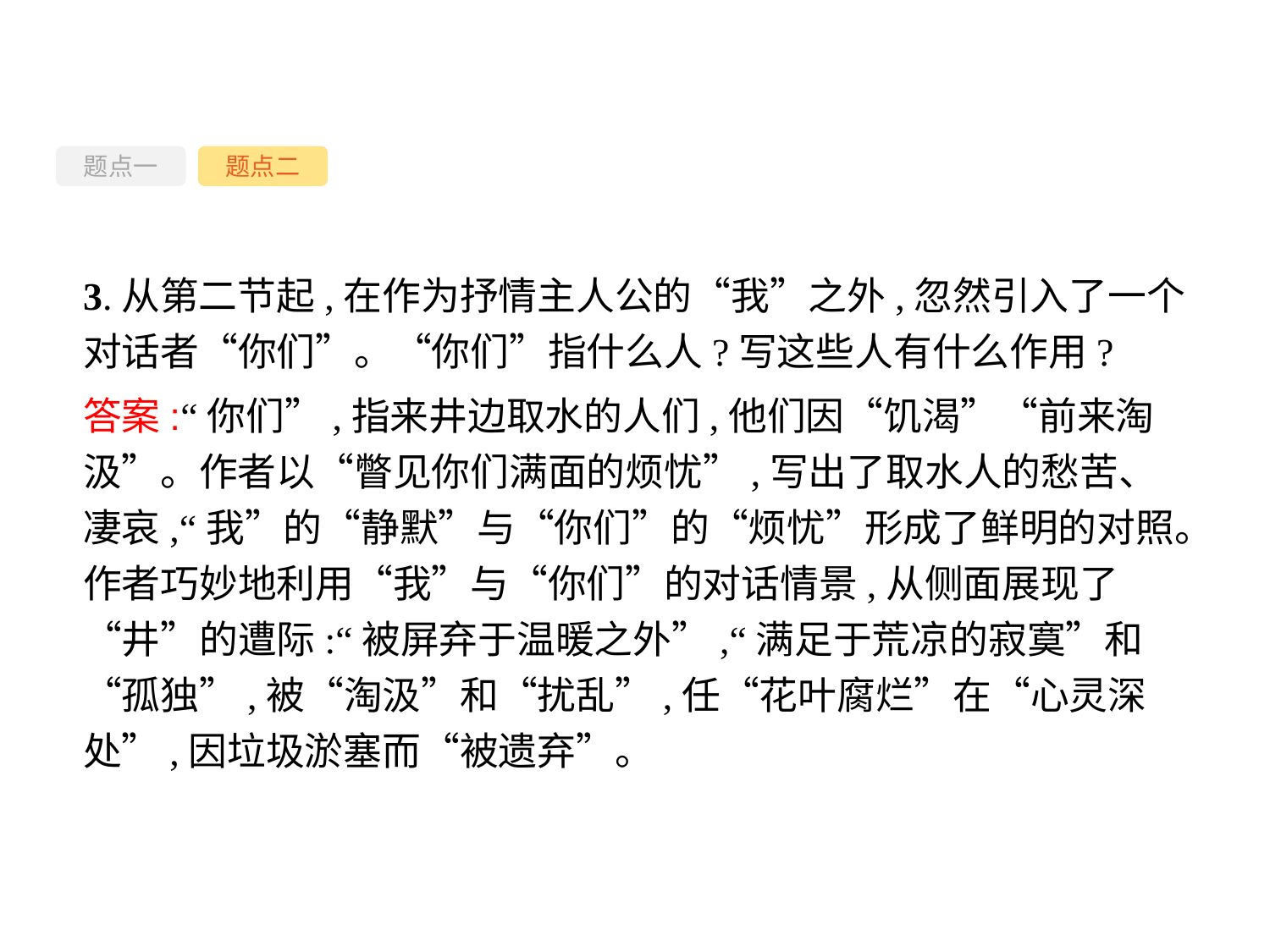

题点一
题点二
3.从第二节起,在作为抒情主人公的“我”之外,忽然引入了一个对话者“你们”。“你们”指什么人?写这些人有什么作用?
答案:“你们”,指来井边取水的人们,他们因“饥渴”“前来淘汲”。作者以“瞥见你们满面的烦忧”,写出了取水人的愁苦、凄哀,“我”的“静默”与“你们”的“烦忧”形成了鲜明的对照。作者巧妙地利用“我”与“你们”的对话情景,从侧面展现了“井”的遭际:“被屏弃于温暖之外”,“满足于荒凉的寂寞”和“孤独”,被“淘汲”和“扰乱”,任“花叶腐烂”在“心灵深处”,因垃圾淤塞而“被遗弃”。
-45-